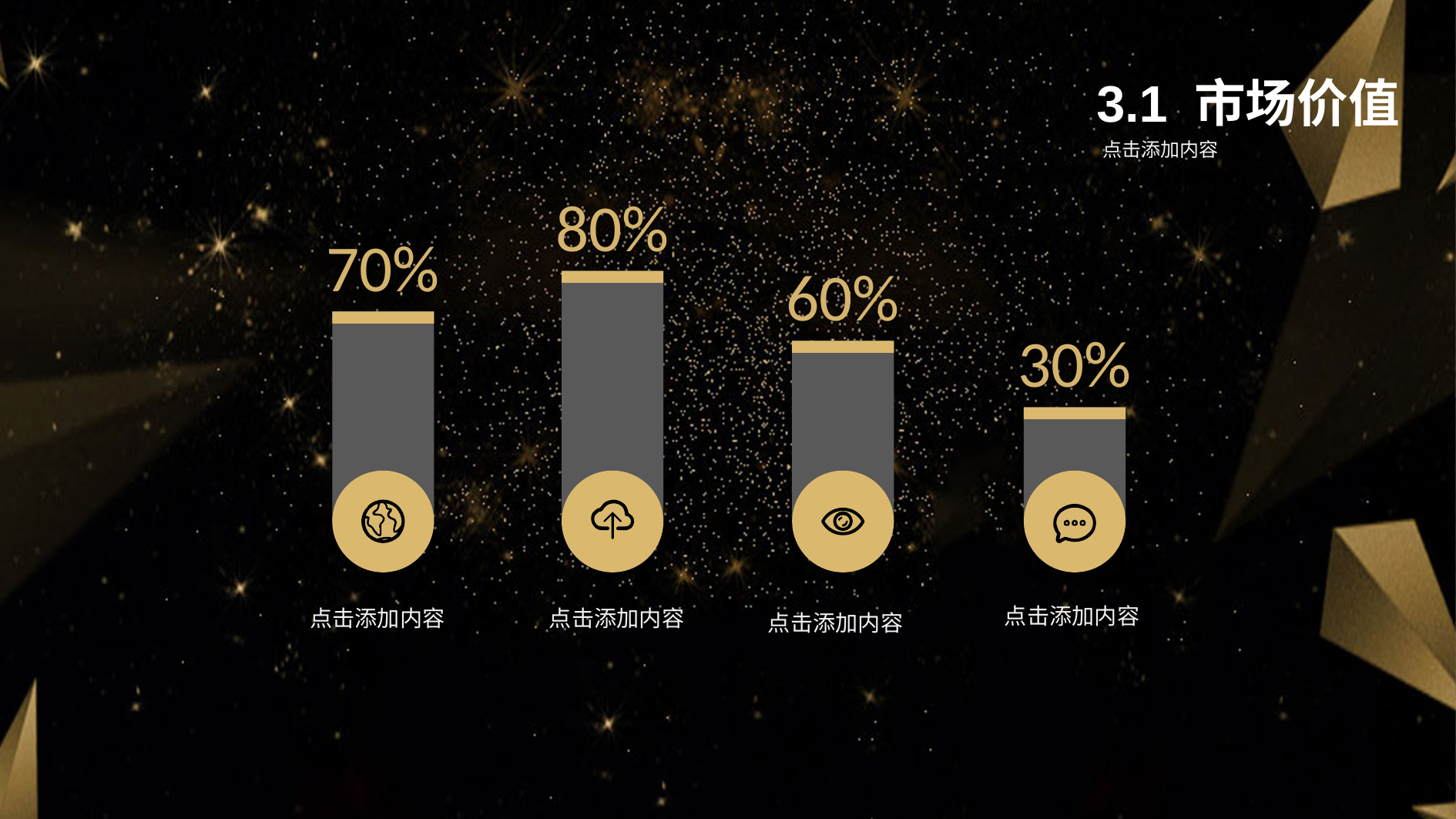

3.1 市场价值
点击添加内容
80%
70%
60%

30%

点击添加内容
点击添加内容
点击添加内容
点击添加内容